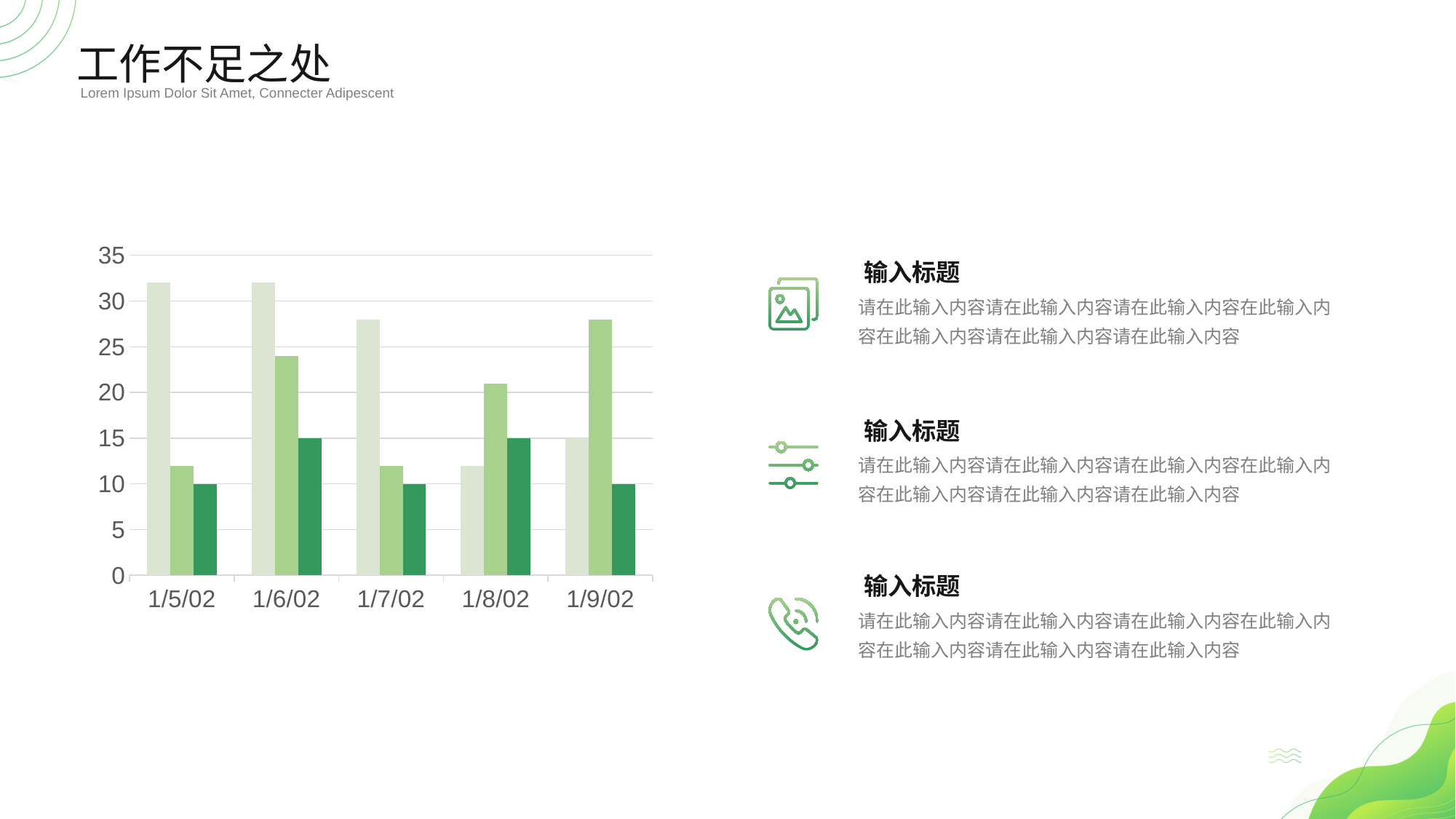

工作不足之处
Lorem Ipsum Dolor Sit Amet, Connecter Adipescent

### Chart

| Category | Series 1 | Series 2 | Series 3 |
|---|---|---|---|
| 37261 | 32.0 | 12.0 | 10.0 |
| 37262 | 32.0 | 24.0 | 15.0 |
| 37263 | 28.0 | 12.0 | 10.0 |
| 37264 | 12.0 | 21.0 | 15.0 |
| 37265 | 15.0 | 28.0 | 10.0 |
输入标题

请在此输入内容请在此输入内容请在此输入内容在此输入内容在此输入内容请在此输入内容请在此输入内容
输入标题

请在此输入内容请在此输入内容请在此输入内容在此输入内容在此输入内容请在此输入内容请在此输入内容
输入标题

请在此输入内容请在此输入内容请在此输入内容在此输入内容在此输入内容请在此输入内容请在此输入内容